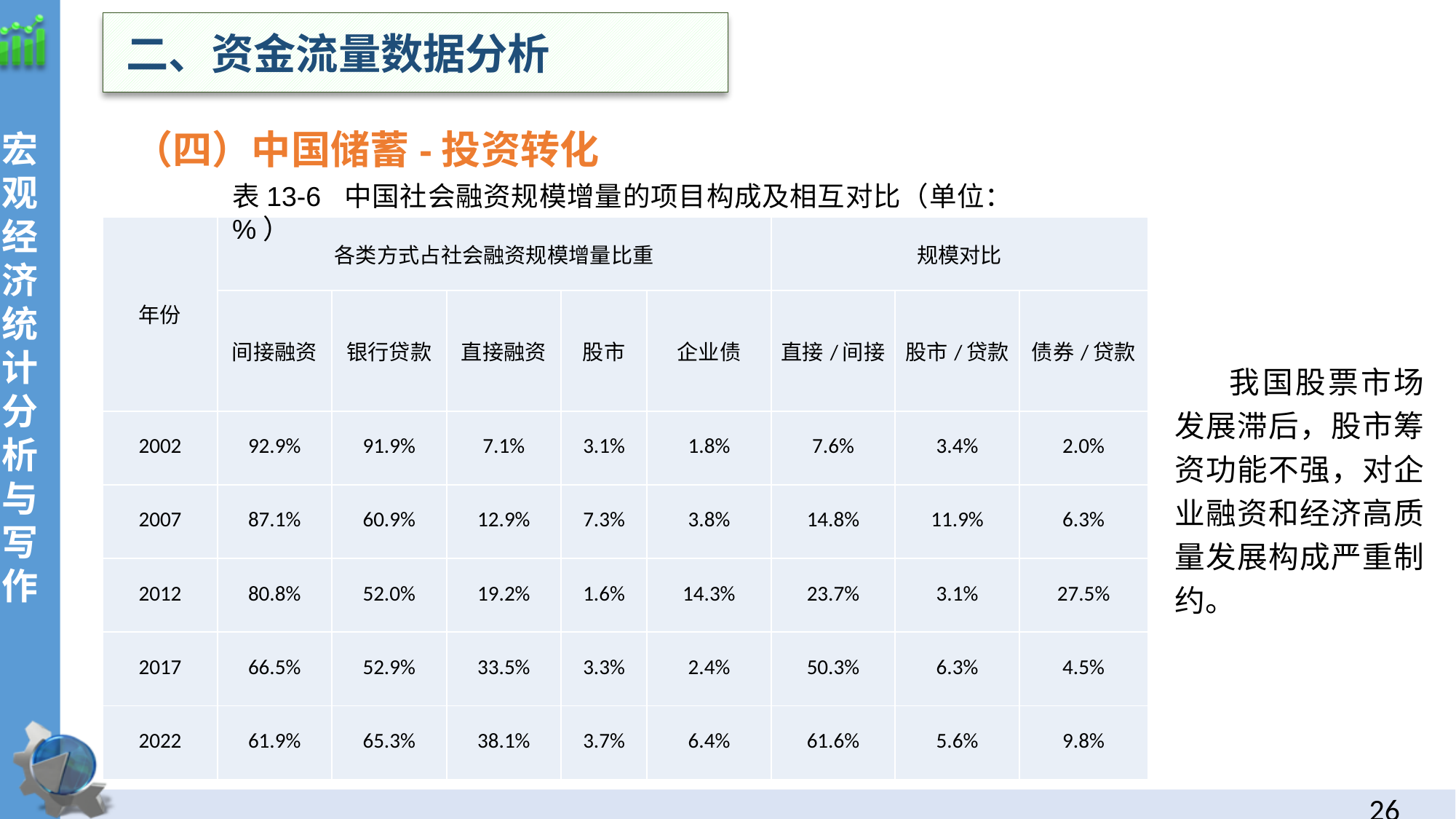

二、资金流量数据分析
宏观经济统计分析与写作
（四）中国储蓄-投资转化
表13-6  中国社会融资规模增量的项目构成及相互对比（单位：%）
| 年份 | 各类方式占社会融资规模增量比重 |  |  |  |  | 规模对比 |  |  |
| --- | --- | --- | --- | --- | --- | --- | --- | --- |
|  | 间接融资 | 银行贷款 | 直接融资 | 股市 | 企业债 | 直接/间接 | 股市/贷款 | 债券/贷款 |
| 2002 | 92.9% | 91.9% | 7.1% | 3.1% | 1.8% | 7.6% | 3.4% | 2.0% |
| 2007 | 87.1% | 60.9% | 12.9% | 7.3% | 3.8% | 14.8% | 11.9% | 6.3% |
| 2012 | 80.8% | 52.0% | 19.2% | 1.6% | 14.3% | 23.7% | 3.1% | 27.5% |
| 2017 | 66.5% | 52.9% | 33.5% | 3.3% | 2.4% | 50.3% | 6.3% | 4.5% |
| 2022 | 61.9% | 65.3% | 38.1% | 3.7% | 6.4% | 61.6% | 5.6% | 9.8% |
我国股票市场发展滞后，股市筹资功能不强，对企业融资和经济高质量发展构成严重制约。

26